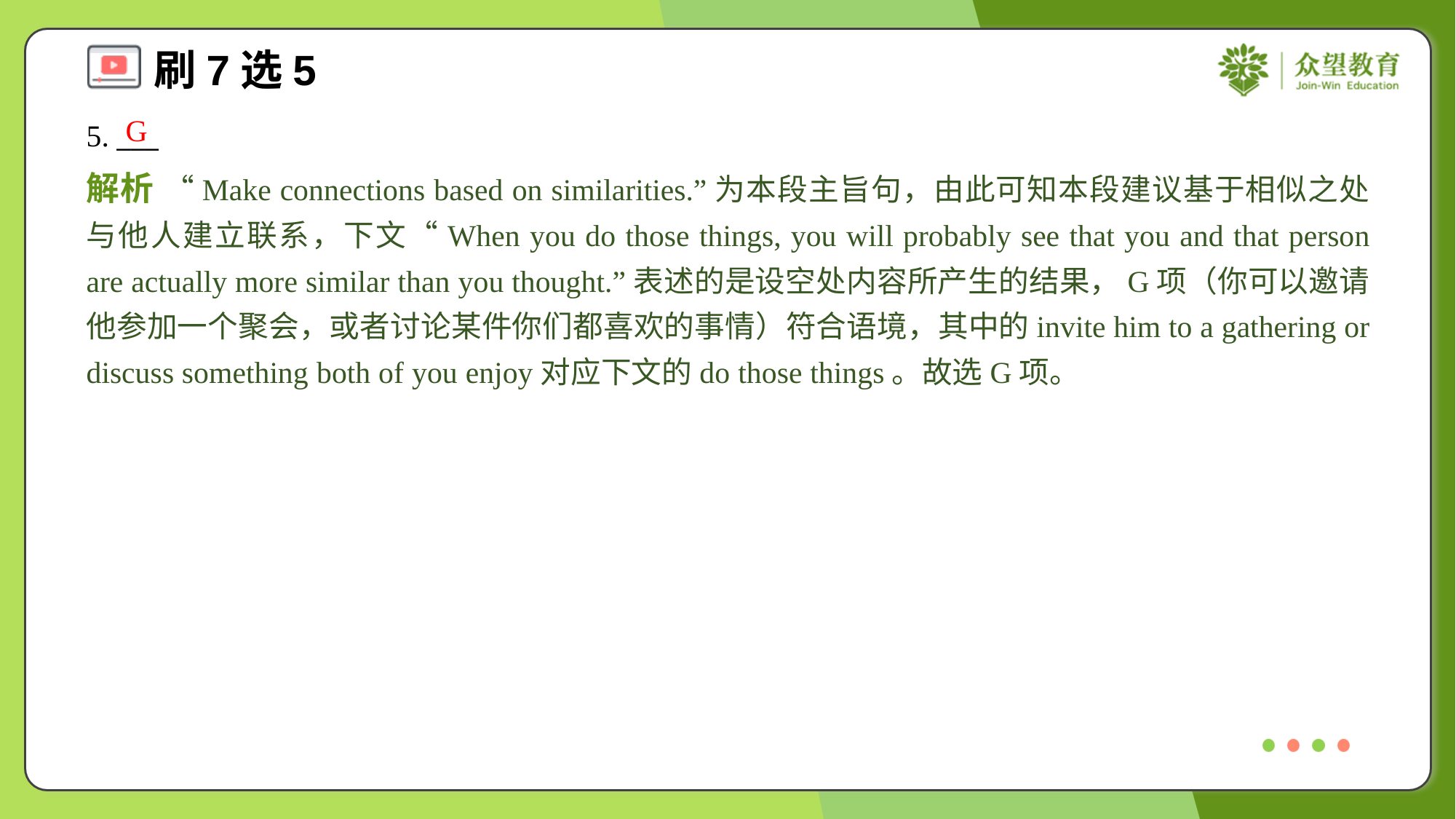

G
5. ___
解析 “Make connections based on similarities.”为本段主旨句，由此可知本段建议基于相似之处与他人建立联系，下文“When you do those things, you will probably see that you and that person are actually more similar than you thought.”表述的是设空处内容所产生的结果，G项（你可以邀请他参加一个聚会，或者讨论某件你们都喜欢的事情）符合语境，其中的invite him to a gathering or discuss something both of you enjoy对应下文的do those things。故选G项。